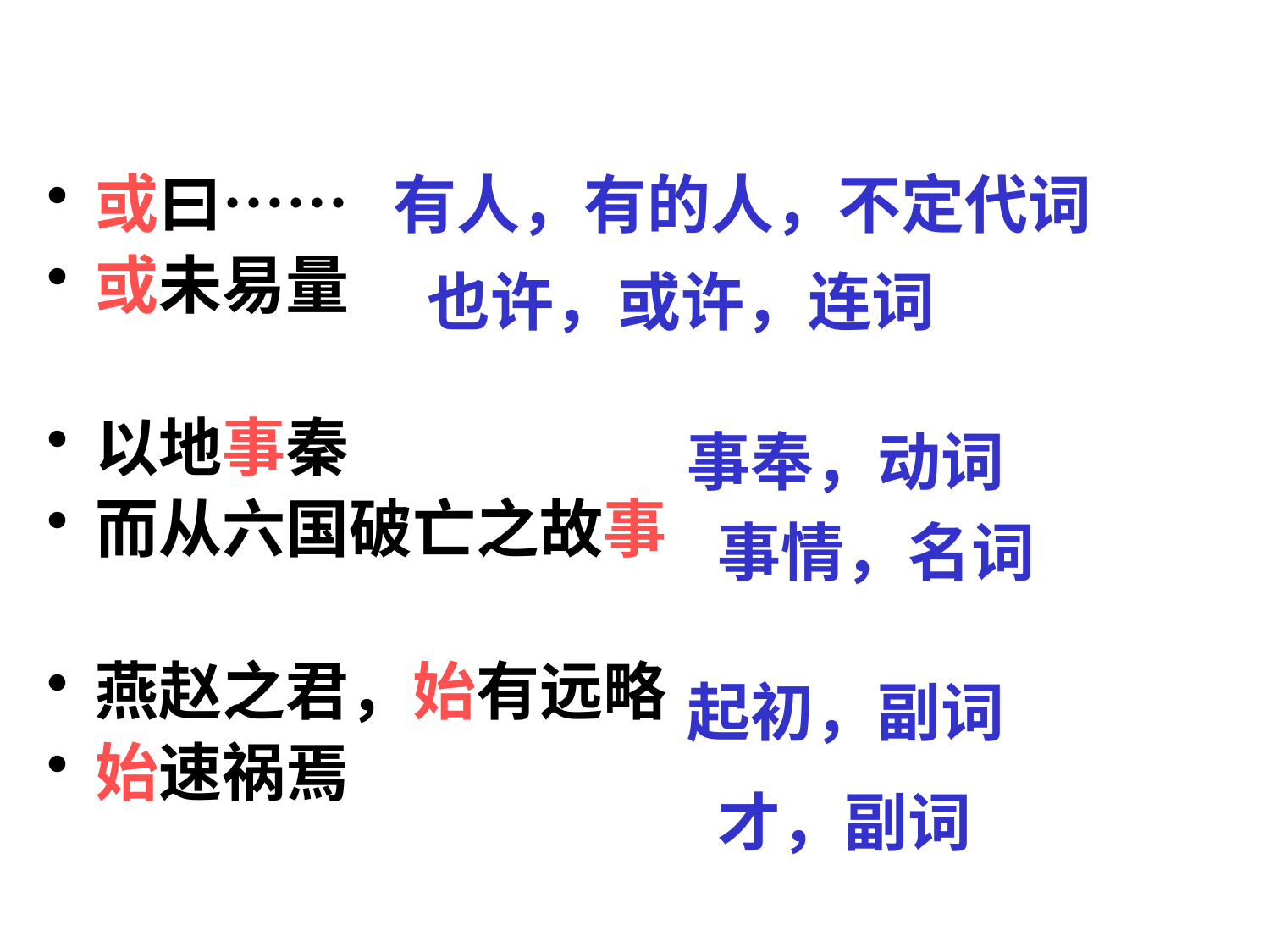

有人，有的人，不定代词
或曰……
或未易量

以地事秦
而从六国破亡之故事

燕赵之君，始有远略
始速祸焉

也许，或许，连词
事奉，动词
事情，名词
起初，副词
才，副词